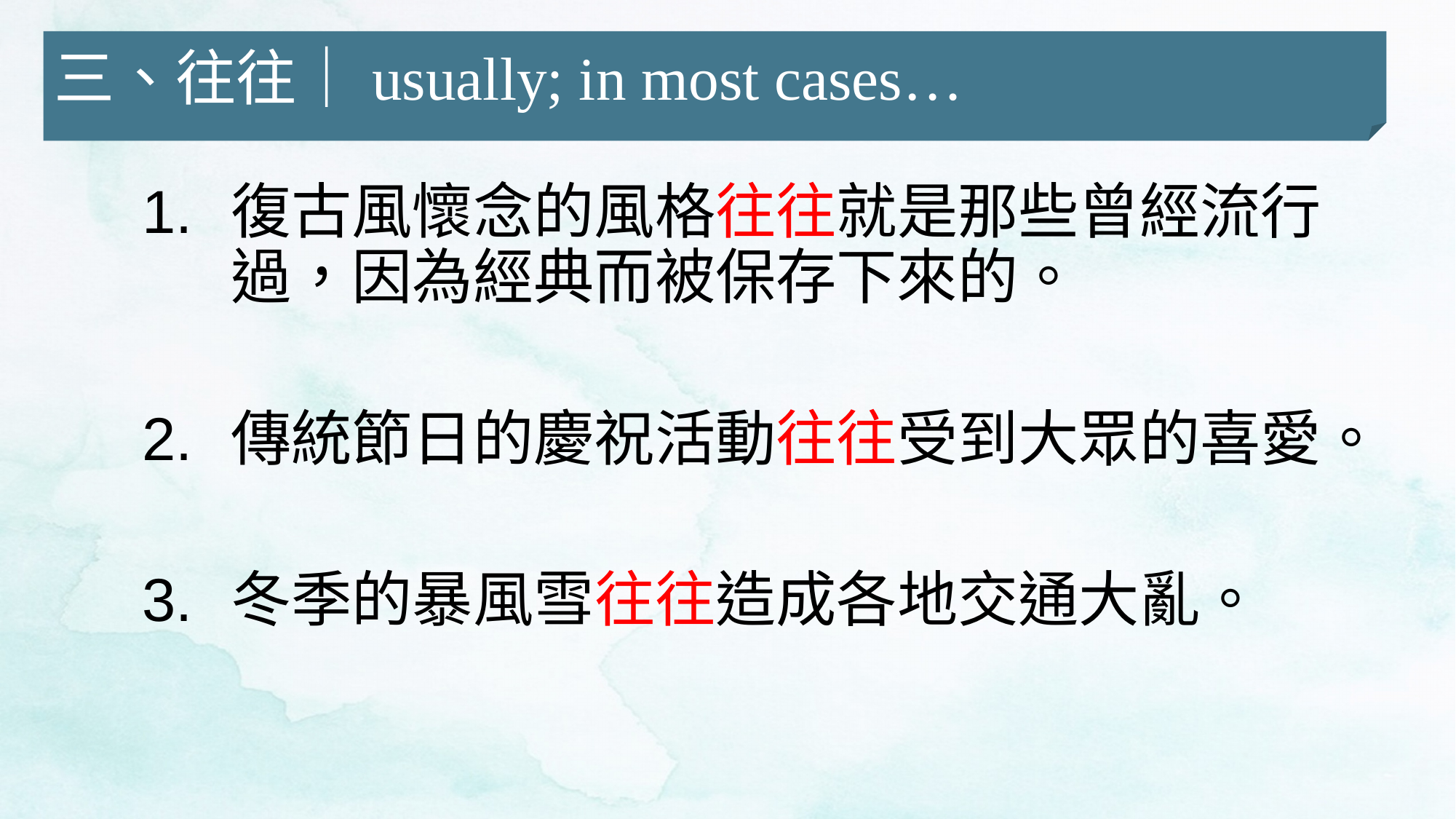

三、往往｜usually; in most cases…
復古風懷念的風格往往就是那些曾經流行過，因為經典而被保存下來的。

傳統節日的慶祝活動往往受到大眾的喜愛。

冬季的暴風雪往往造成各地交通大亂。